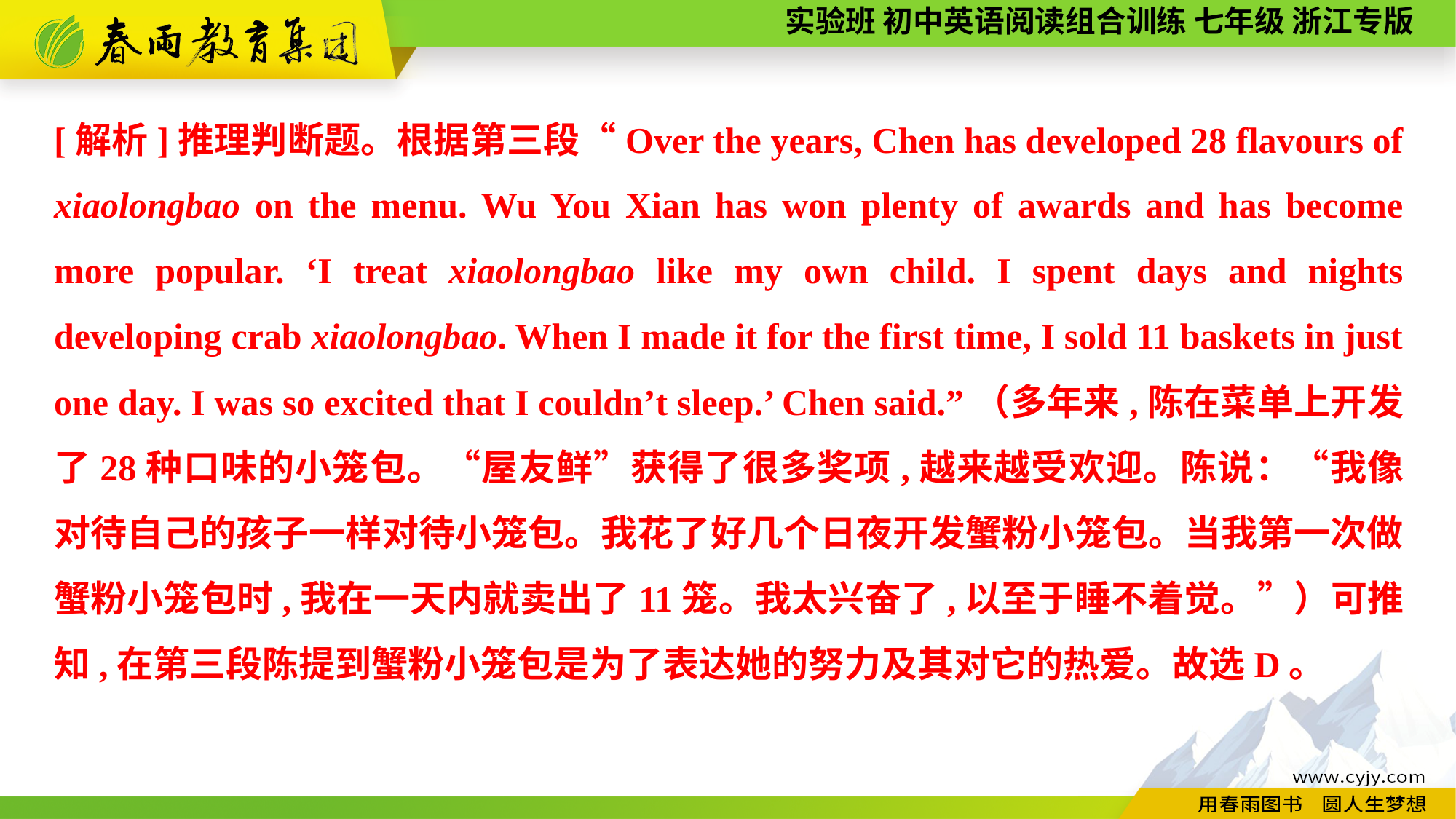

[解析]推理判断题。根据第三段“Over the years, Chen has developed 28 flavours of xiaolongbao on the menu. Wu You Xian has won plenty of awards and has become more popular. ‘I treat xiaolongbao like my own child. I spent days and nights developing crab xiaolongbao. When I made it for the first time, I sold 11 baskets in just one day. I was so excited that I couldn’t sleep.’ Chen said.”（多年来,陈在菜单上开发了28种口味的小笼包。“屋友鲜”获得了很多奖项,越来越受欢迎。陈说：“我像对待自己的孩子一样对待小笼包。我花了好几个日夜开发蟹粉小笼包。当我第一次做蟹粉小笼包时,我在一天内就卖出了11笼。我太兴奋了,以至于睡不着觉。”）可推知,在第三段陈提到蟹粉小笼包是为了表达她的努力及其对它的热爱。故选D。